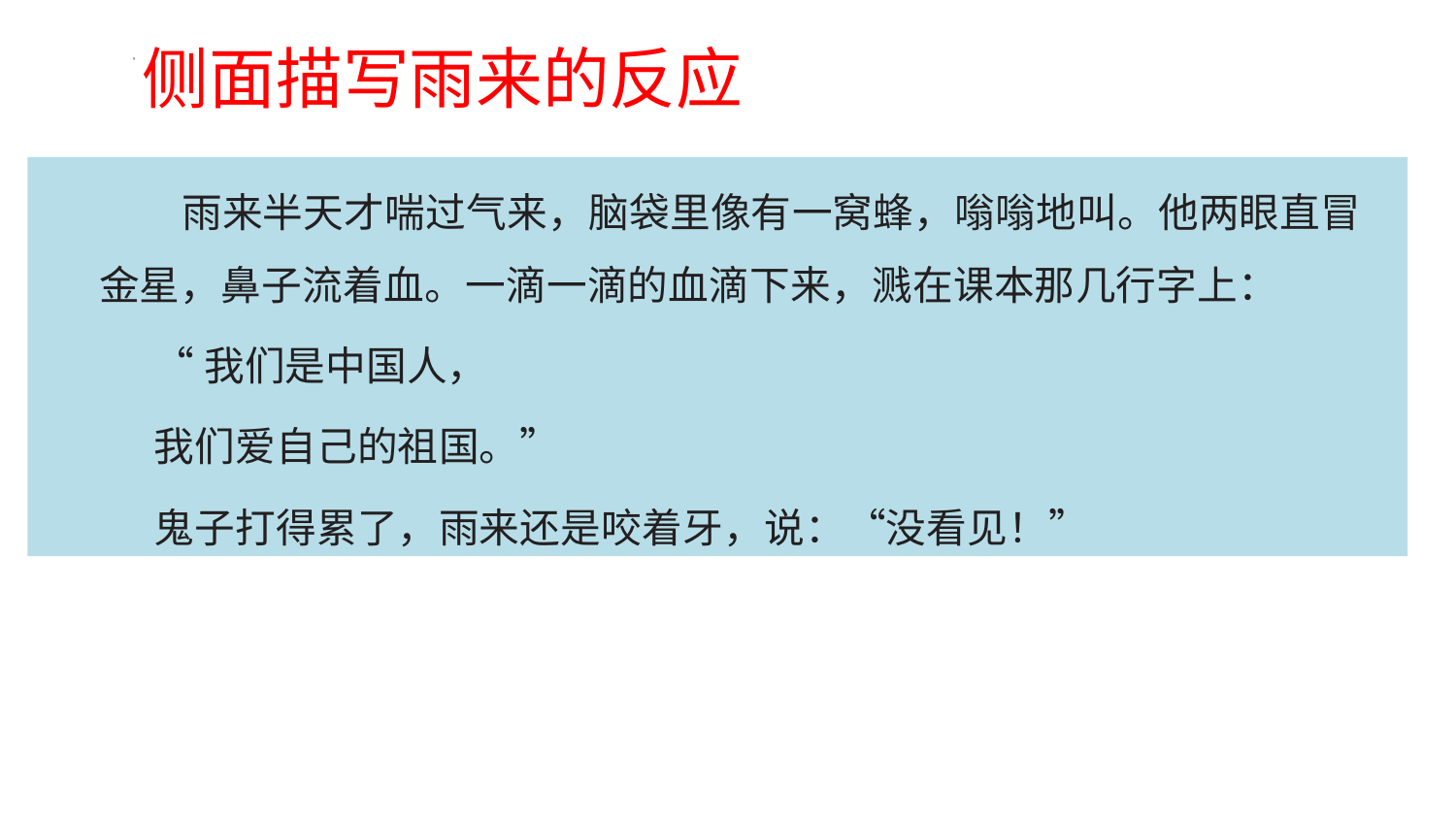

侧面描写雨来的反应
  雨来半天才喘过气来，脑袋里像有一窝蜂，嗡嗡地叫。他两眼直冒金星，鼻子流着血。一滴一滴的血滴下来，溅在课本那几行字上：
“我们是中国人，
我们爱自己的祖国。”
鬼子打得累了，雨来还是咬着牙，说：“没看见！”